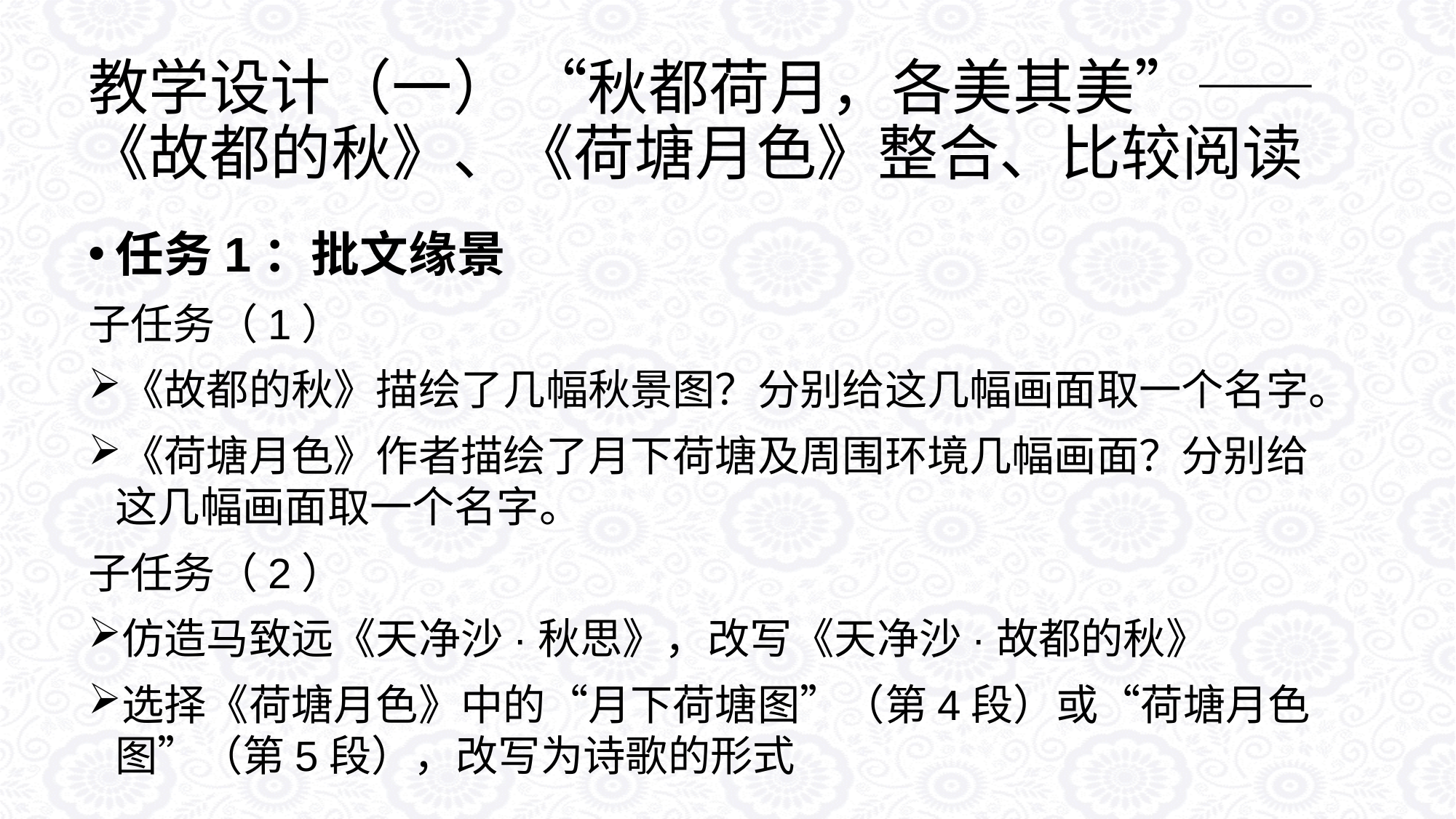

# 教学设计（一） “秋都荷月，各美其美”——《故都的秋》、《荷塘月色》整合、比较阅读
任务1：批文缘景
子任务（1）
《故都的秋》描绘了几幅秋景图？分别给这几幅画面取一个名字。
《荷塘月色》作者描绘了月下荷塘及周围环境几幅画面？分别给这几幅画面取一个名字。
子任务（2）
仿造马致远《天净沙·秋思》，改写《天净沙·故都的秋》
选择《荷塘月色》中的“月下荷塘图”（第4段）或“荷塘月色图”（第5段），改写为诗歌的形式